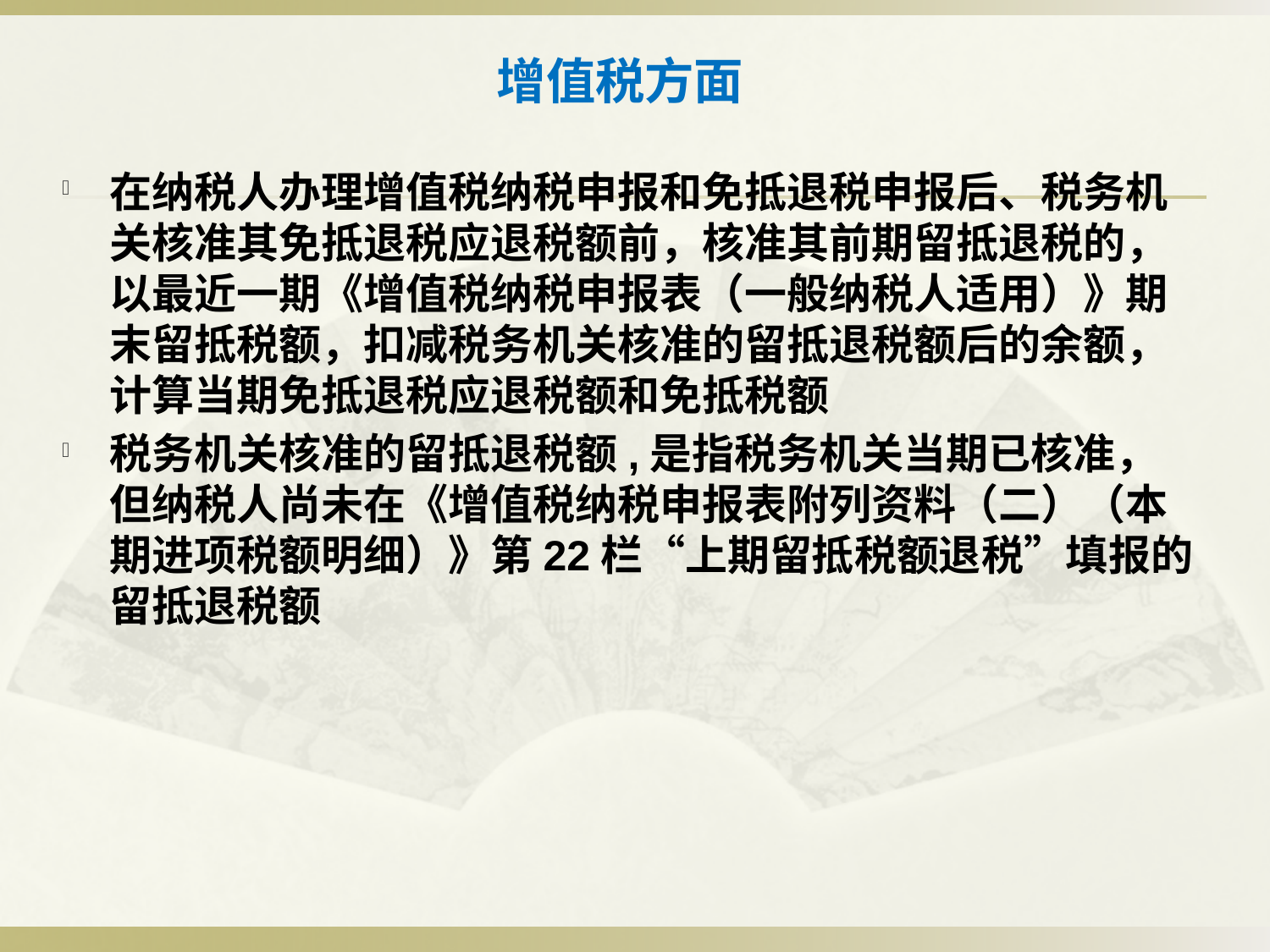

# 增值税方面
在纳税人办理增值税纳税申报和免抵退税申报后、税务机关核准其免抵退税应退税额前，核准其前期留抵退税的，以最近一期《增值税纳税申报表（一般纳税人适用）》期末留抵税额，扣减税务机关核准的留抵退税额后的余额，计算当期免抵退税应退税额和免抵税额
税务机关核准的留抵退税额,是指税务机关当期已核准，但纳税人尚未在《增值税纳税申报表附列资料（二）（本期进项税额明细）》第22栏“上期留抵税额退税”填报的留抵退税额